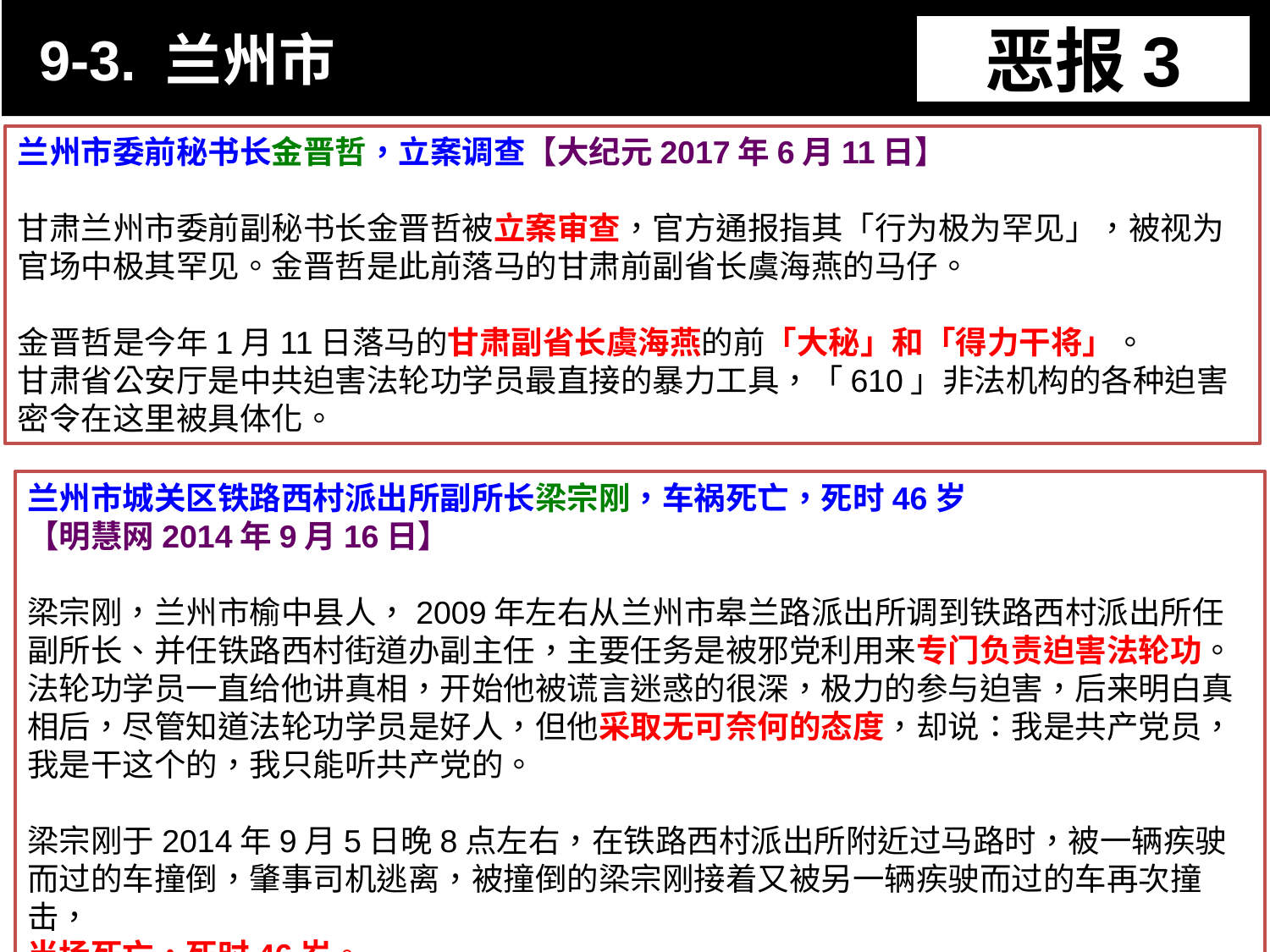

9-3. 兰州市
恶报3

11-3. XX市官员恶报实例
兰州市委前秘书长金晋哲，立案调查【大纪元2017年6月11日】

甘肃兰州市委前副秘书长金晋哲被立案审查，官方通报指其「行为极为罕见」，被视为官场中极其罕见。金晋哲是此前落马的甘肃前副省长虞海燕的马仔。

金晋哲是今年1月11日落马的甘肃副省长虞海燕的前「大秘」和「得力干将」。
甘肃省公安厅是中共迫害法轮功学员最直接的暴力工具，「610」非法机构的各种迫害密令在这里被具体化。
兰州市城关区铁路西村派出所副所长梁宗刚，车祸死亡，死时46岁
【明慧网2014年9月16日】

梁宗刚，兰州市榆中县人，2009年左右从兰州市皋兰路派出所调到铁路西村派出所任副所长、并任铁路西村街道办副主任，主要任务是被邪党利用来专门负责迫害法轮功。
法轮功学员一直给他讲真相，开始他被谎言迷惑的很深，极力的参与迫害，后来明白真相后，尽管知道法轮功学员是好人，但他采取无可奈何的态度，却说：我是共产党员，我是干这个的，我只能听共产党的。

梁宗刚于2014年9月5日晚8点左右，在铁路西村派出所附近过马路时，被一辆疾驶而过的车撞倒，肇事司机逃离，被撞倒的梁宗刚接着又被另一辆疾驶而过的车再次撞击，
当场死亡，死时46岁。